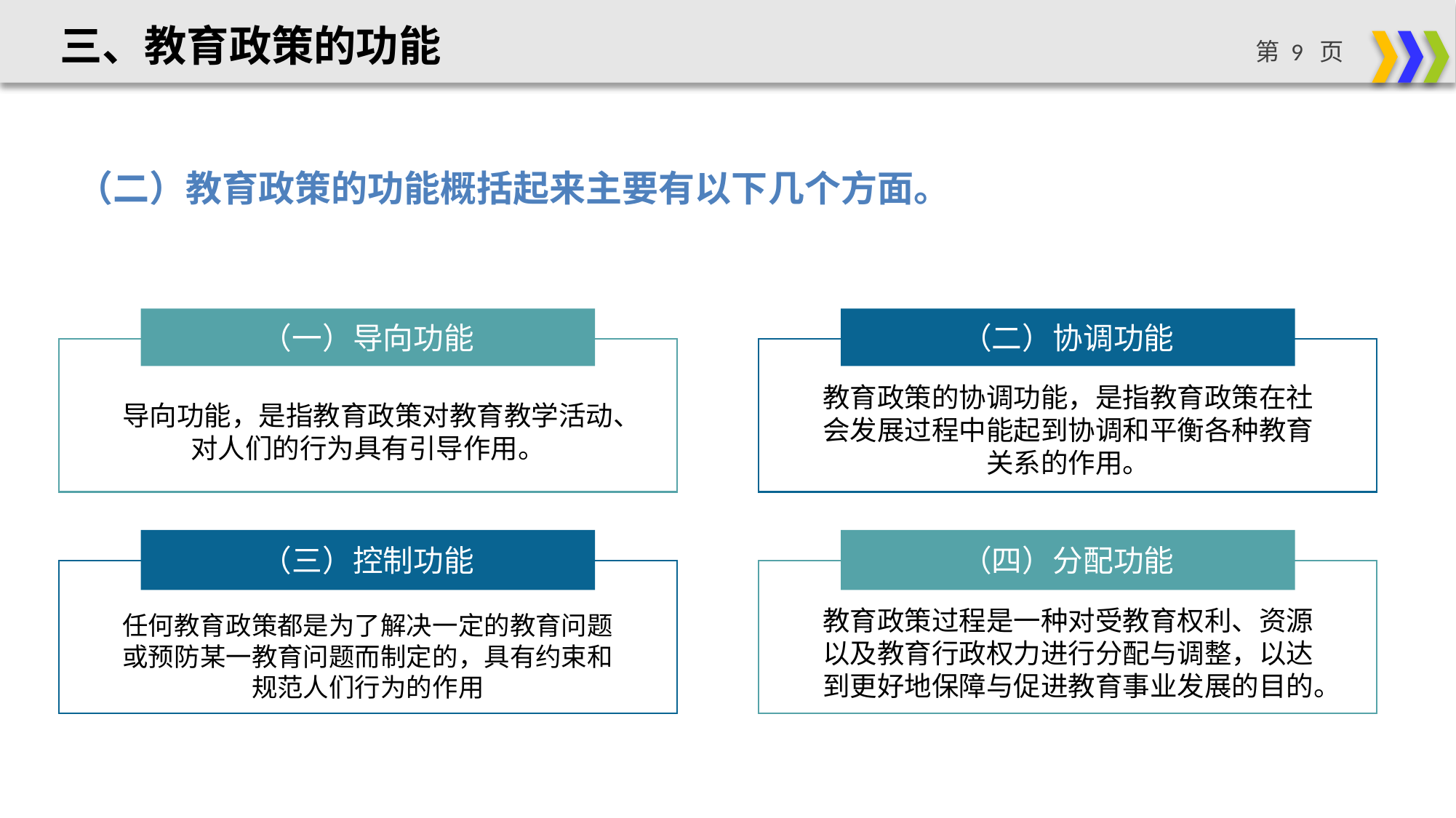

三、教育政策的功能
（二）教育政策的功能概括起来主要有以下几个方面。
（一）导向功能
（二）协调功能

教育政策的协调功能，是指教育政策在社会发展过程中能起到协调和平衡各种教育关系的作用。
导向功能，是指教育政策对教育教学活动、对人们的行为具有引导作用。
（三）控制功能
（四）分配功能

教育政策过程是一种对受教育权利、资源以及教育行政权力进行分配与调整，以达到更好地保障与促进教育事业发展的目的。
任何教育政策都是为了解决一定的教育问题或预防某一教育问题而制定的，具有约束和规范人们行为的作用